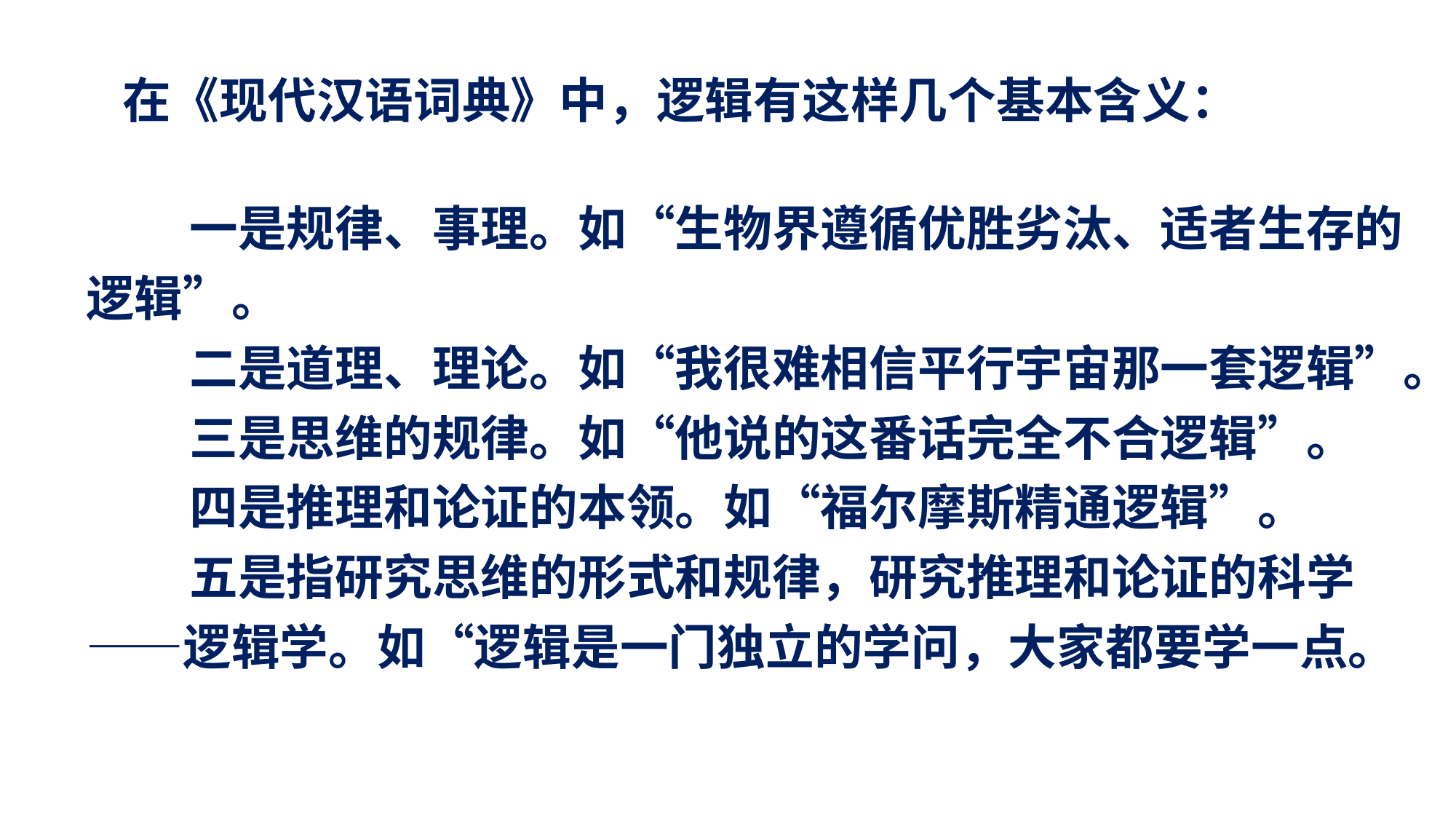

在《现代汉语词典》中，逻辑有这样几个基本含义：

     一是规律、事理。如“生物界遵循优胜劣汰、适者生存的逻辑”。
     二是道理、理论。如“我很难相信平行宇宙那一套逻辑”。
     三是思维的规律。如“他说的这番话完全不合逻辑”。
     四是推理和论证的本领。如“福尔摩斯精通逻辑”。
     五是指研究思维的形式和规律，研究推理和论证的科学——逻辑学。如“逻辑是一门独立的学问，大家都要学一点。